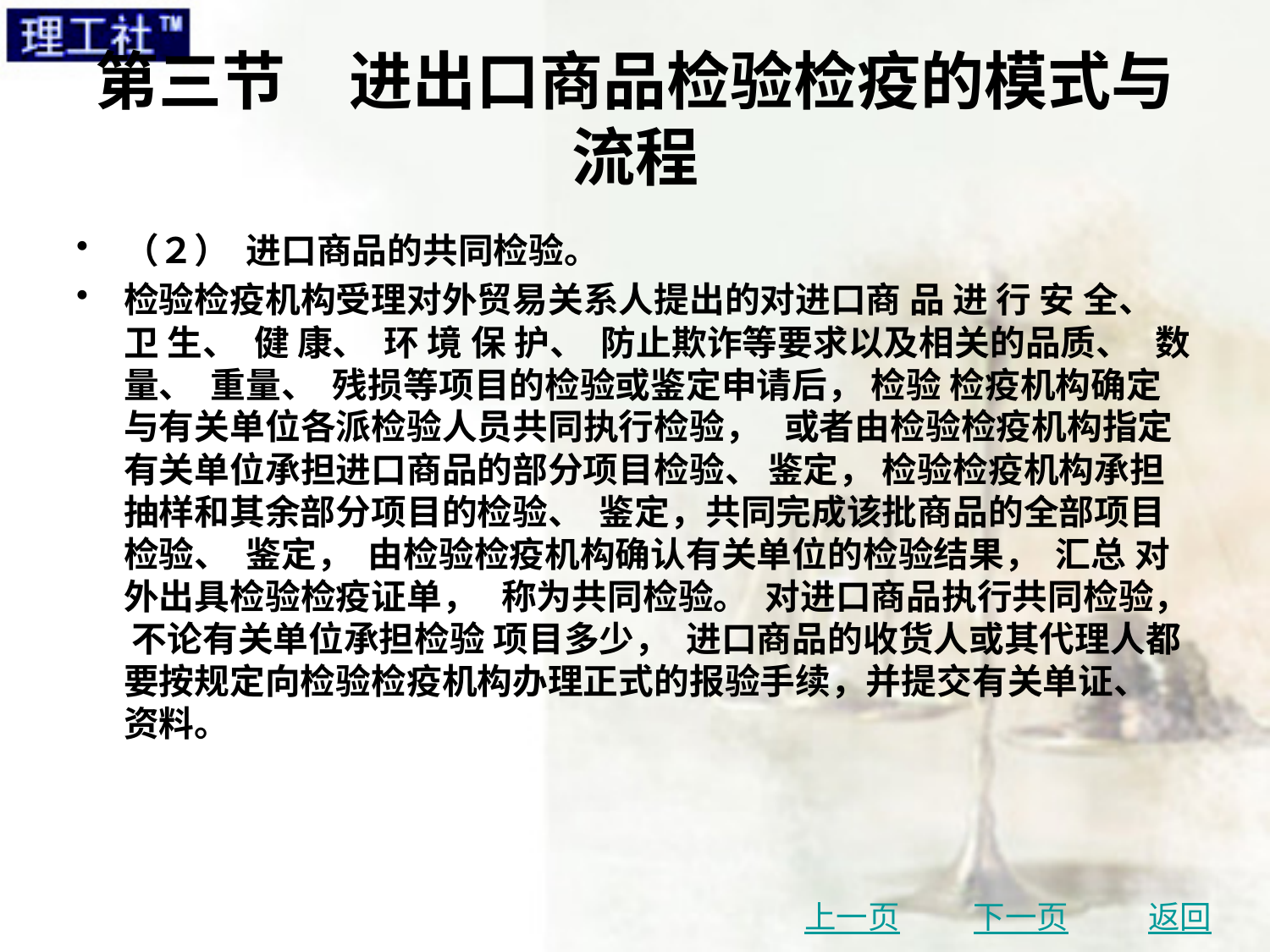

# 第三节　进出口商品检验检疫的模式与流程
（２）  进口商品的共同检验。
检验检疫机构受理对外贸易关系人提出的对进口商 品 进 行 安 全、  卫 生、  健 康、  环 境 保 护、  防止欺诈等要求以及相关的品质、   数量、  重量、  残损等项目的检验或鉴定申请后， 检验 检疫机构确定与有关单位各派检验人员共同执行检验，   或者由检验检疫机构指定有关单位承担进口商品的部分项目检验、 鉴定， 检验检疫机构承担抽样和其余部分项目的检验、  鉴定，共同完成该批商品的全部项目检验、  鉴定，  由检验检疫机构确认有关单位的检验结果，  汇总 对外出具检验检疫证单，   称为共同检验。  对进口商品执行共同检验，  不论有关单位承担检验 项目多少，  进口商品的收货人或其代理人都要按规定向检验检疫机构办理正式的报验手续，并提交有关单证、  资料。
上一页
下一页
返回